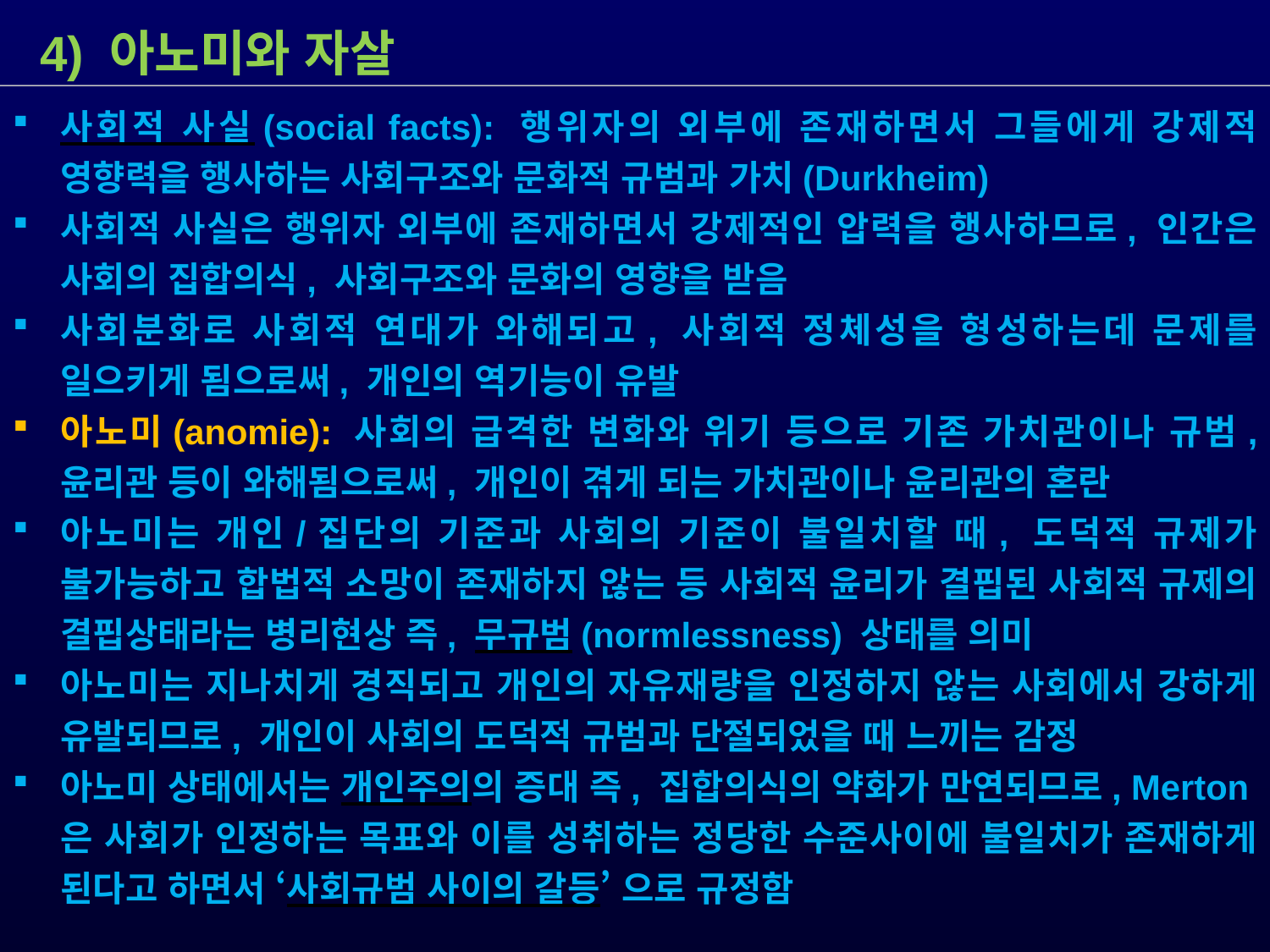

4) 아노미와 자살

사회적 사실(social facts): 행위자의 외부에 존재하면서 그들에게 강제적 영향력을 행사하는 사회구조와 문화적 규범과 가치(Durkheim)
사회적 사실은 행위자 외부에 존재하면서 강제적인 압력을 행사하므로, 인간은 사회의 집합의식, 사회구조와 문화의 영향을 받음
사회분화로 사회적 연대가 와해되고, 사회적 정체성을 형성하는데 문제를 일으키게 됨으로써, 개인의 역기능이 유발
아노미(anomie): 사회의 급격한 변화와 위기 등으로 기존 가치관이나 규범, 윤리관 등이 와해됨으로써, 개인이 겪게 되는 가치관이나 윤리관의 혼란
아노미는 개인/집단의 기준과 사회의 기준이 불일치할 때, 도덕적 규제가 불가능하고 합법적 소망이 존재하지 않는 등 사회적 윤리가 결핍된 사회적 규제의 결핍상태라는 병리현상 즉, 무규범(normlessness) 상태를 의미
아노미는 지나치게 경직되고 개인의 자유재량을 인정하지 않는 사회에서 강하게 유발되므로, 개인이 사회의 도덕적 규범과 단절되었을 때 느끼는 감정
아노미 상태에서는 개인주의의 증대 즉, 집합의식의 약화가 만연되므로, Merton은 사회가 인정하는 목표와 이를 성취하는 정당한 수준사이에 불일치가 존재하게 된다고 하면서 ‘사회규범 사이의 갈등’ 으로 규정함